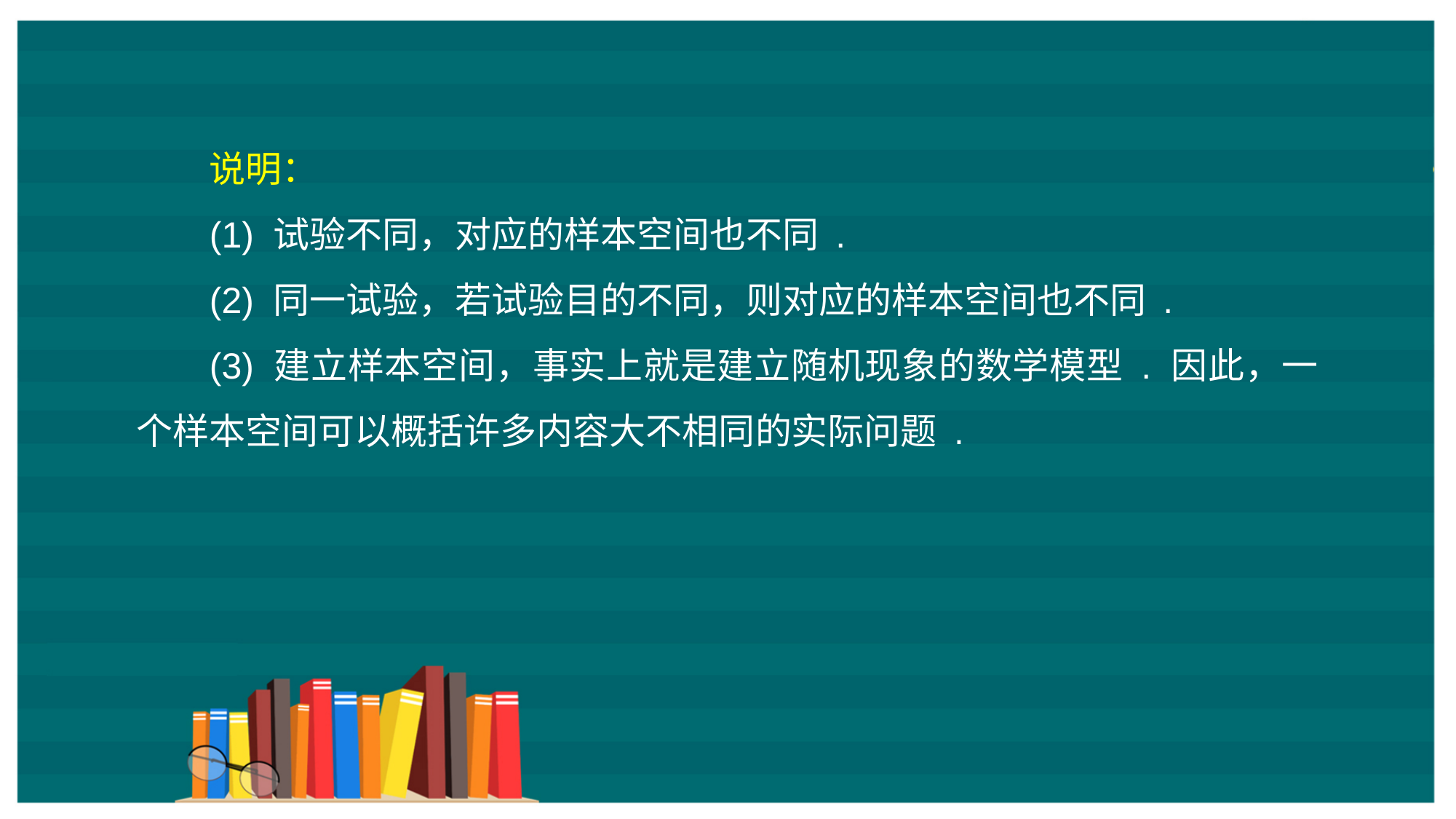

说明：
(1) 试验不同，对应的样本空间也不同 .
(2) 同一试验，若试验目的不同，则对应的样本空间也不同 .
(3) 建立样本空间，事实上就是建立随机现象的数学模型 . 因此，一个样本空间可以概括许多内容大不相同的实际问题 .